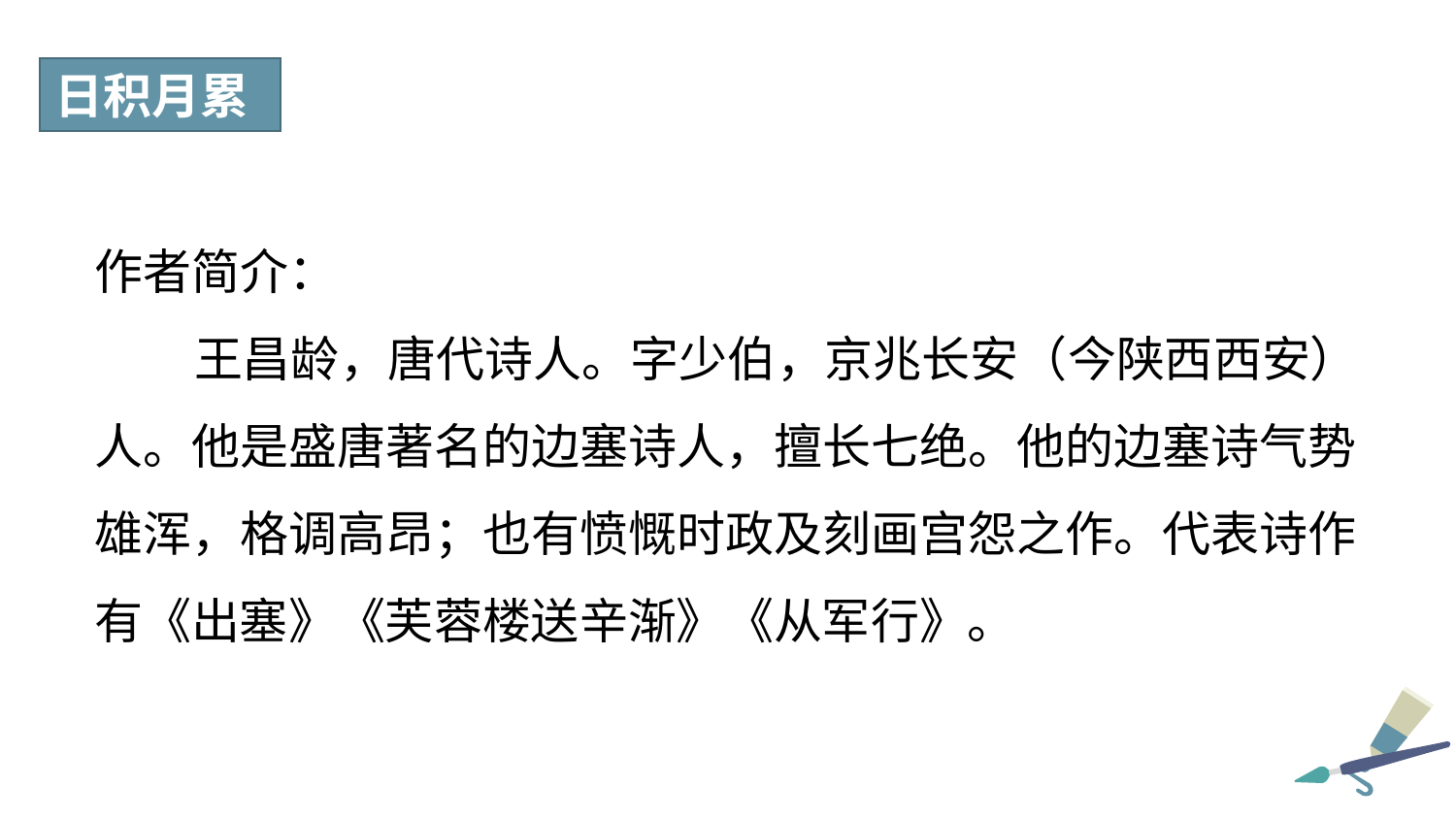

日积月累
作者简介：
王昌龄，唐代诗人。字少伯，京兆长安（今陕西西安）人。他是盛唐著名的边塞诗人，擅长七绝。他的边塞诗气势雄浑，格调高昂；也有愤慨时政及刻画宫怨之作。代表诗作有《出塞》《芙蓉楼送辛渐》《从军行》。